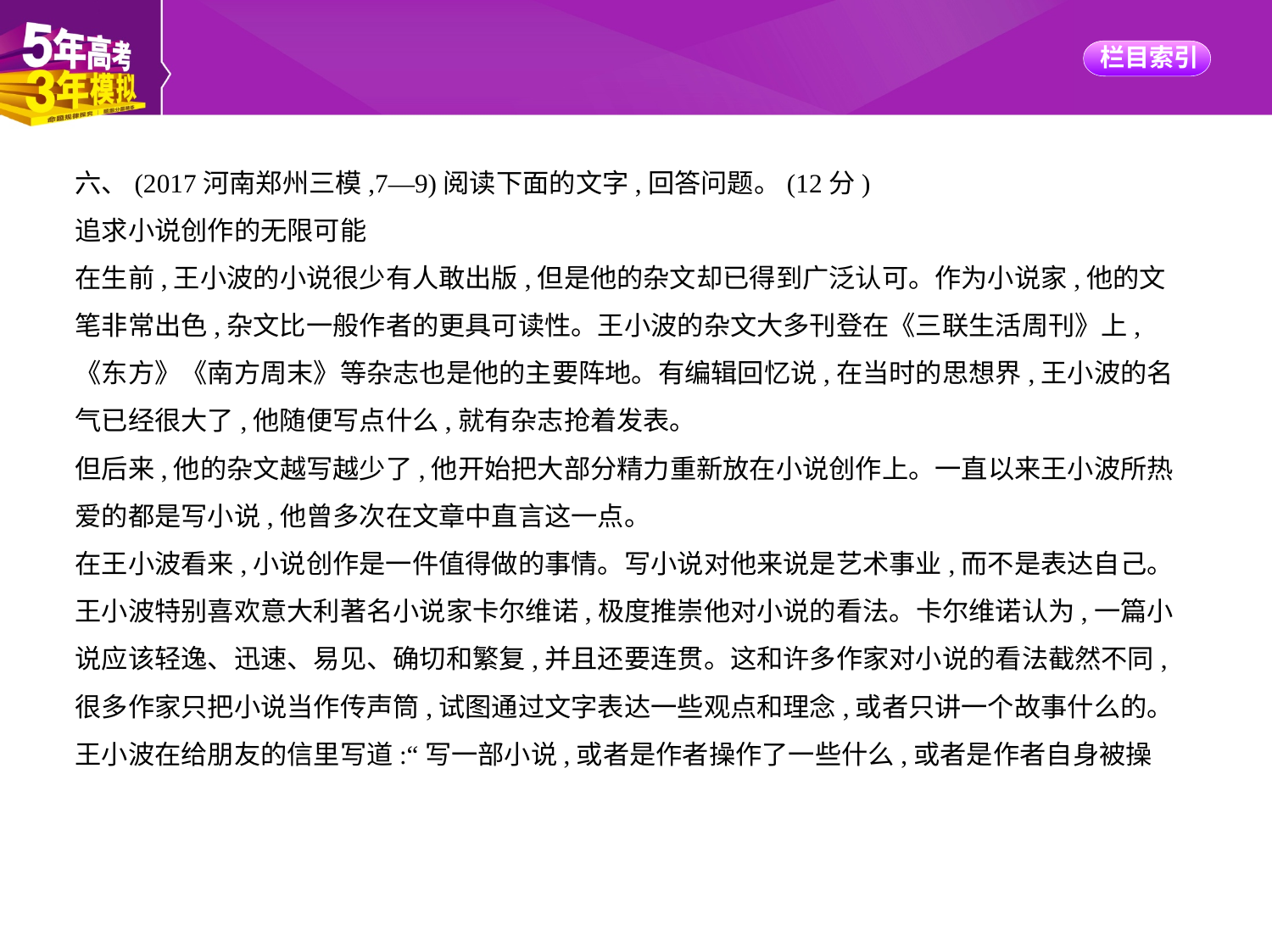

六、(2017河南郑州三模,7—9)阅读下面的文字,回答问题。(12分)
追求小说创作的无限可能
在生前,王小波的小说很少有人敢出版,但是他的杂文却已得到广泛认可。作为小说家,他的文
笔非常出色,杂文比一般作者的更具可读性。王小波的杂文大多刊登在《三联生活周刊》上,
《东方》《南方周末》等杂志也是他的主要阵地。有编辑回忆说,在当时的思想界,王小波的名
气已经很大了,他随便写点什么,就有杂志抢着发表。
但后来,他的杂文越写越少了,他开始把大部分精力重新放在小说创作上。一直以来王小波所热
爱的都是写小说,他曾多次在文章中直言这一点。
在王小波看来,小说创作是一件值得做的事情。写小说对他来说是艺术事业,而不是表达自己。
王小波特别喜欢意大利著名小说家卡尔维诺,极度推崇他对小说的看法。卡尔维诺认为,一篇小
说应该轻逸、迅速、易见、确切和繁复,并且还要连贯。这和许多作家对小说的看法截然不同,
很多作家只把小说当作传声筒,试图通过文字表达一些观点和理念,或者只讲一个故事什么的。
王小波在给朋友的信里写道:“写一部小说,或者是作者操作了一些什么,或者是作者自身被操